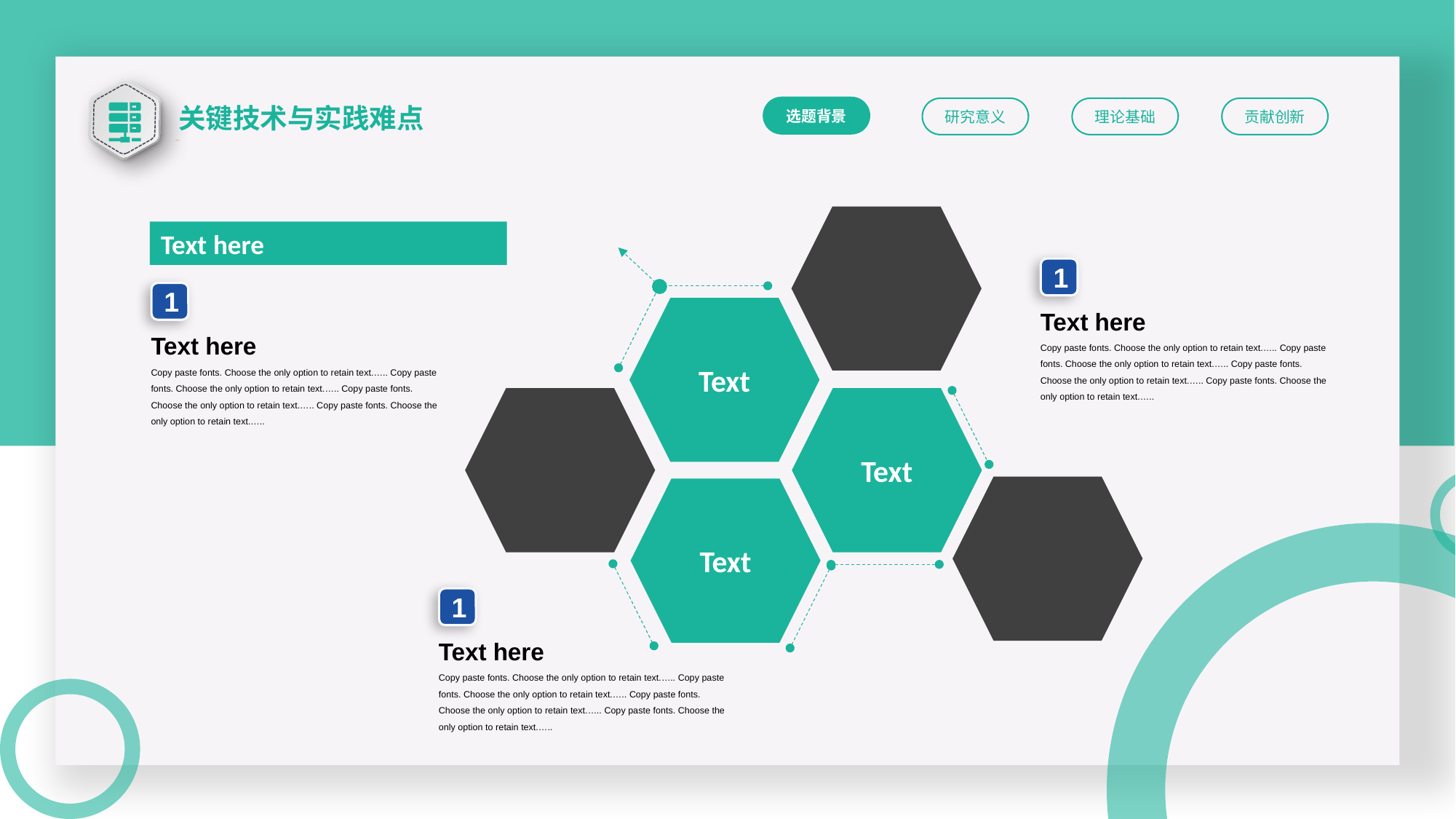

关键技术与实践难点
选题背景
研究意义
理论基础
贡献创新

Text here
1
Text here
Copy paste fonts. Choose the only option to retain text.….. Copy paste fonts. Choose the only option to retain text.….. Copy paste fonts. Choose the only option to retain text.….. Copy paste fonts. Choose the only option to retain text.…..

1
Text here
Copy paste fonts. Choose the only option to retain text.….. Copy paste fonts. Choose the only option to retain text.….. Copy paste fonts. Choose the only option to retain text.….. Copy paste fonts. Choose the only option to retain text.…..

Text

Text

Text

1
Text here
Copy paste fonts. Choose the only option to retain text.….. Copy paste fonts. Choose the only option to retain text.….. Copy paste fonts. Choose the only option to retain text.….. Copy paste fonts. Choose the only option to retain text.…..